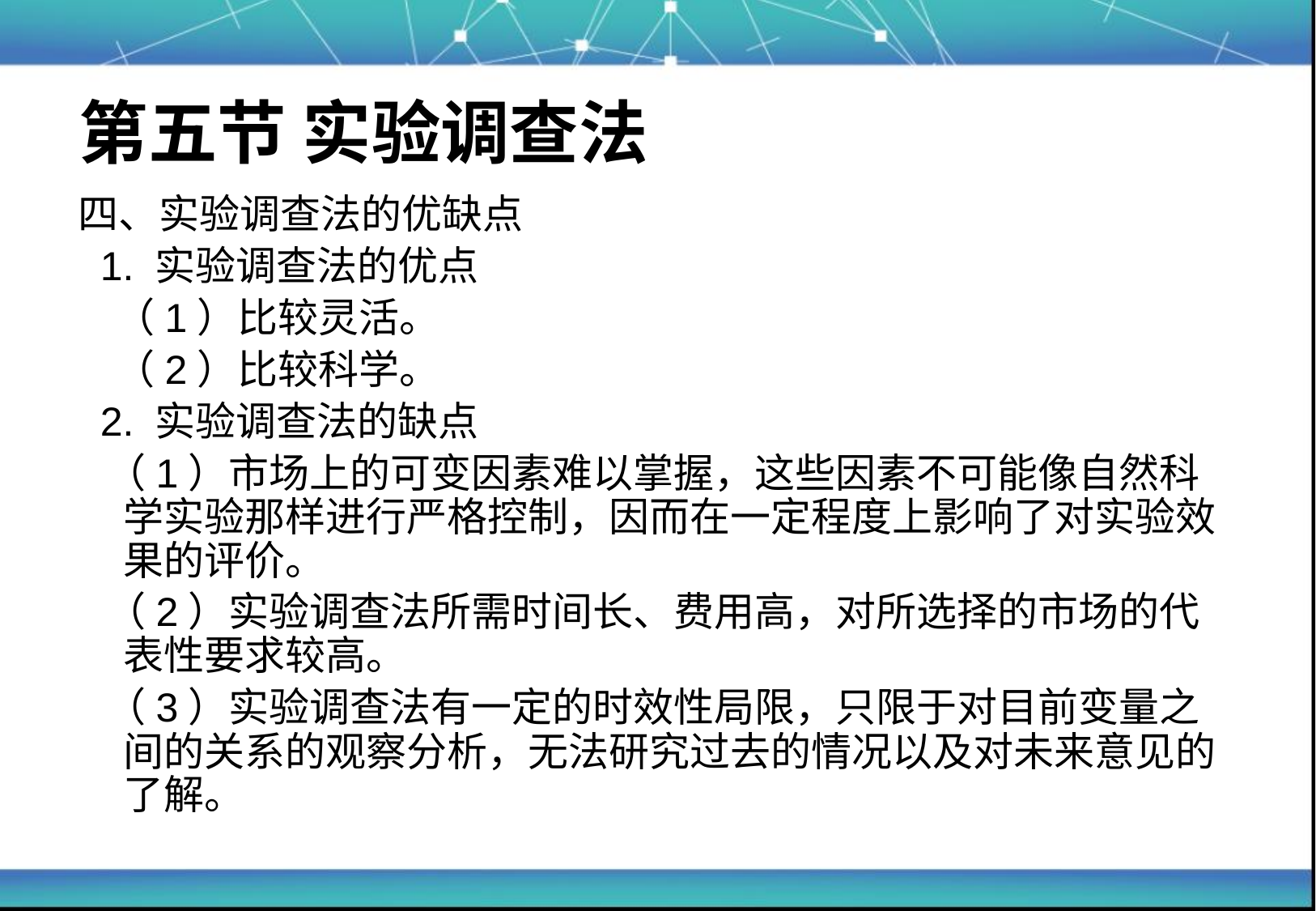

# 第五节 实验调查法
四、实验调查法的优缺点
  1. 实验调查法的优点
   （1）比较灵活。
   （2）比较科学。
  2. 实验调查法的缺点
  （1）市场上的可变因素难以掌握，这些因素不可能像自然科学实验那样进行严格控制，因而在一定程度上影响了对实验效果的评价。
  （2）实验调查法所需时间长、费用高，对所选择的市场的代表性要求较高。
  （3）实验调查法有一定的时效性局限，只限于对目前变量之间的关系的观察分析，无法研究过去的情况以及对未来意见的了解。